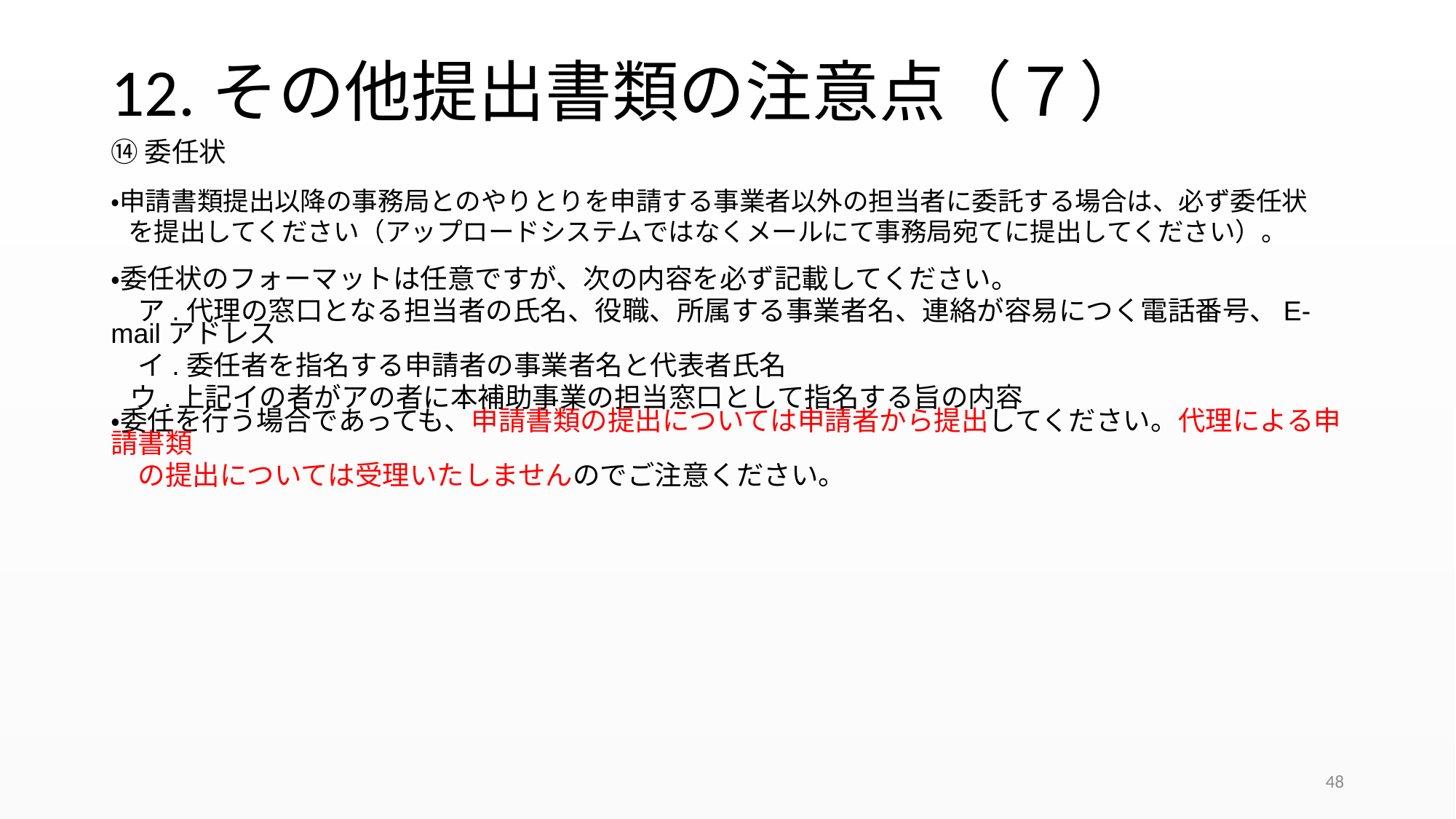

# 12.その他提出書類の注意点（７）
⑭委任状
・申請書類提出以降の事務局とのやりとりを申請する事業者以外の担当者に委託する場合は、必ず委任状
  を提出してください（アップロードシステムではなくメールにて事務局宛てに提出してください）。
・委任状のフォーマットは任意ですが、次の内容を必ず記載してください。
　ア.代理の窓口となる担当者の氏名、役職、所属する事業者名、連絡が容易につく電話番号、E-mailアドレス
　イ.委任者を指名する申請者の事業者名と代表者氏名
  ウ.上記イの者がアの者に本補助事業の担当窓口として指名する旨の内容
・委任を行う場合であっても、申請書類の提出については申請者から提出してください。代理による申請書類
　の提出については受理いたしませんのでご注意ください。
48